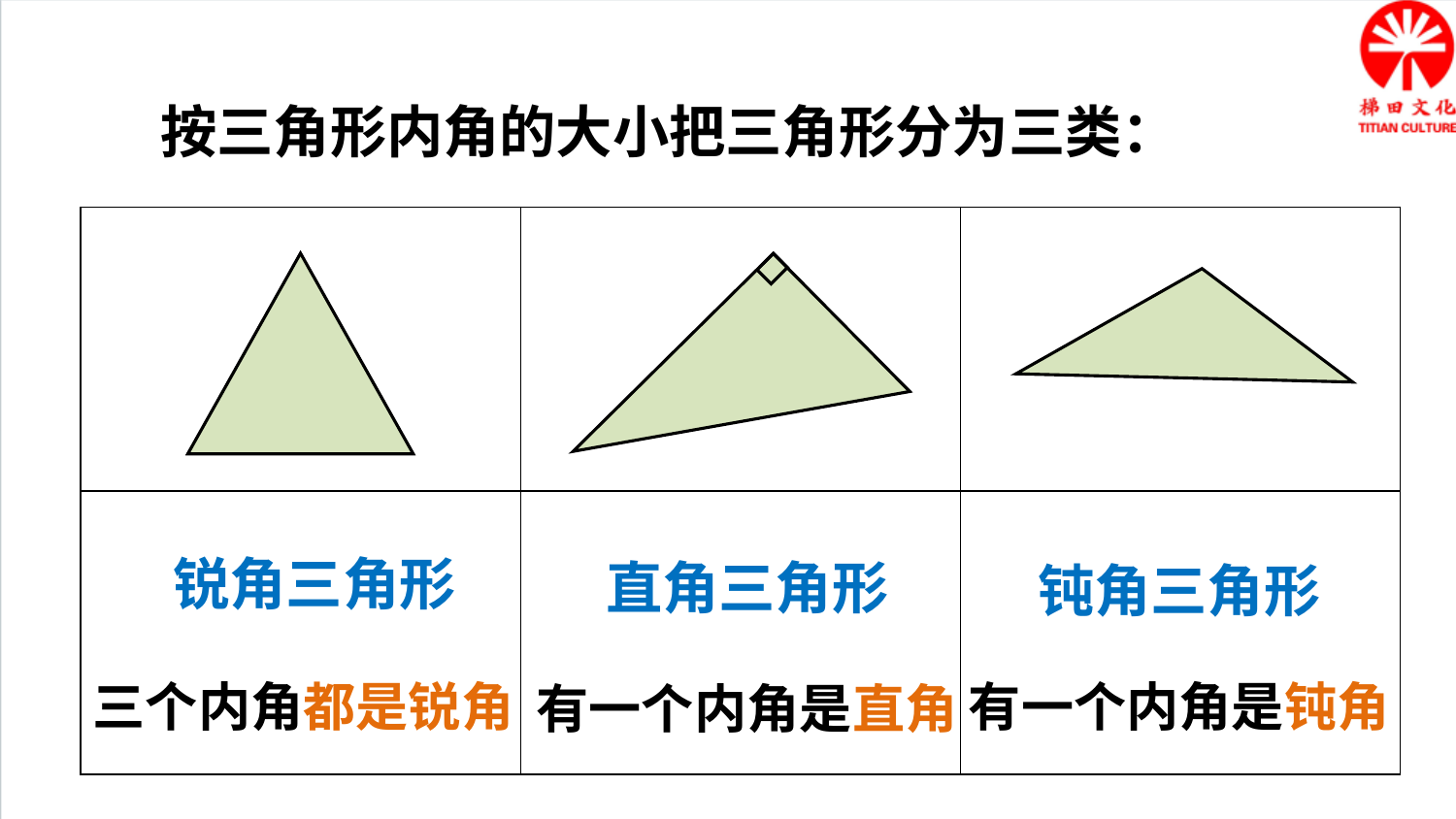

按三角形内角的大小把三角形分为三类：
|  |  |  |
| --- | --- | --- |
|  |  |  |

锐角三角形
直角三角形
钝角三角形
三个内角都是锐角
有一个内角是钝角
有一个内角是直角